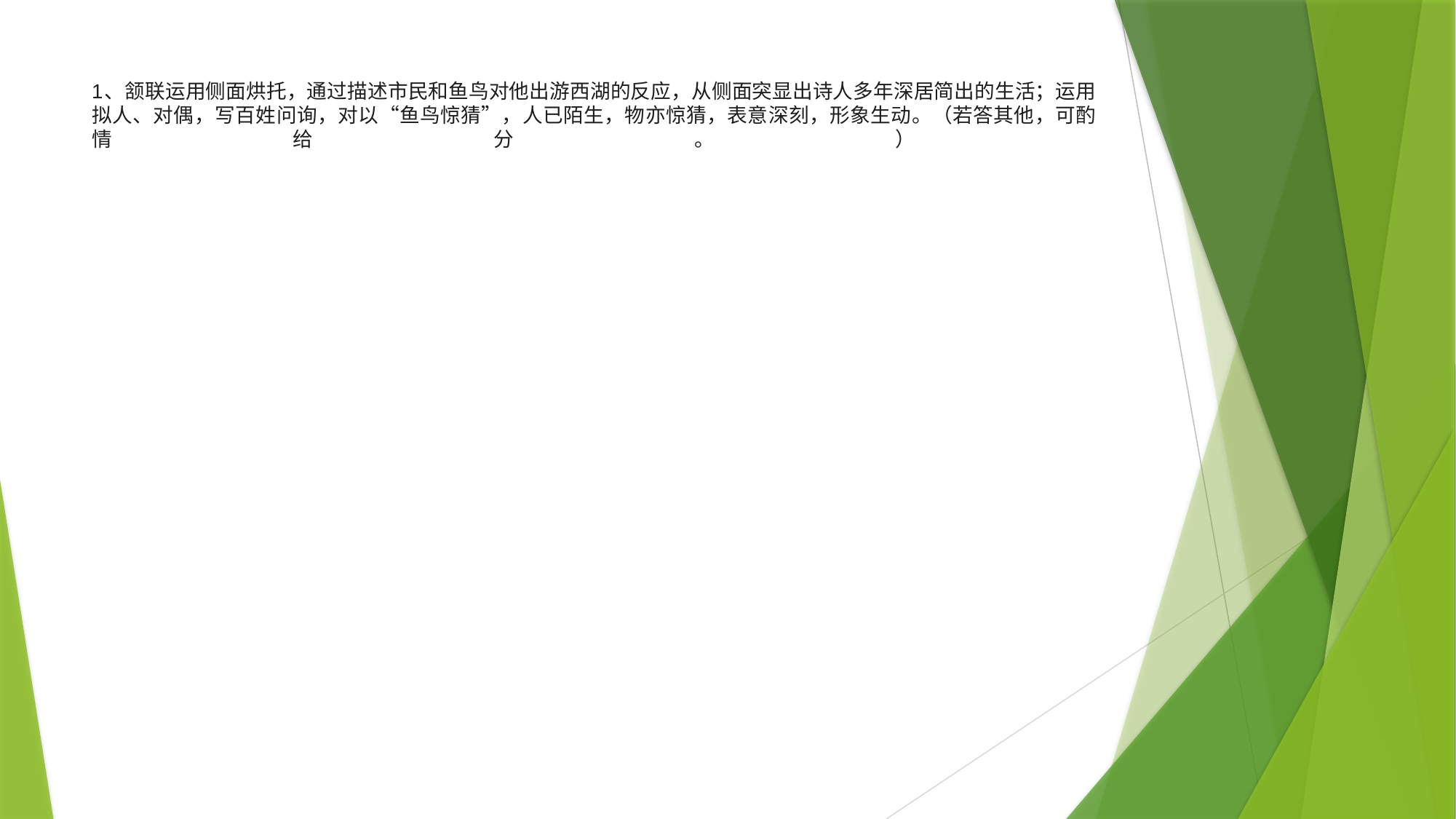

# 1、颔联运用侧面烘托，通过描述市民和鱼鸟对他出游西湖的反应，从侧面突显出诗人多年深居简出的生活；运用拟人、对偶，写百姓问询，对以“鱼鸟惊猜”，人已陌生，物亦惊猜，表意深刻，形象生动。（若答其他，可酌情给分。）